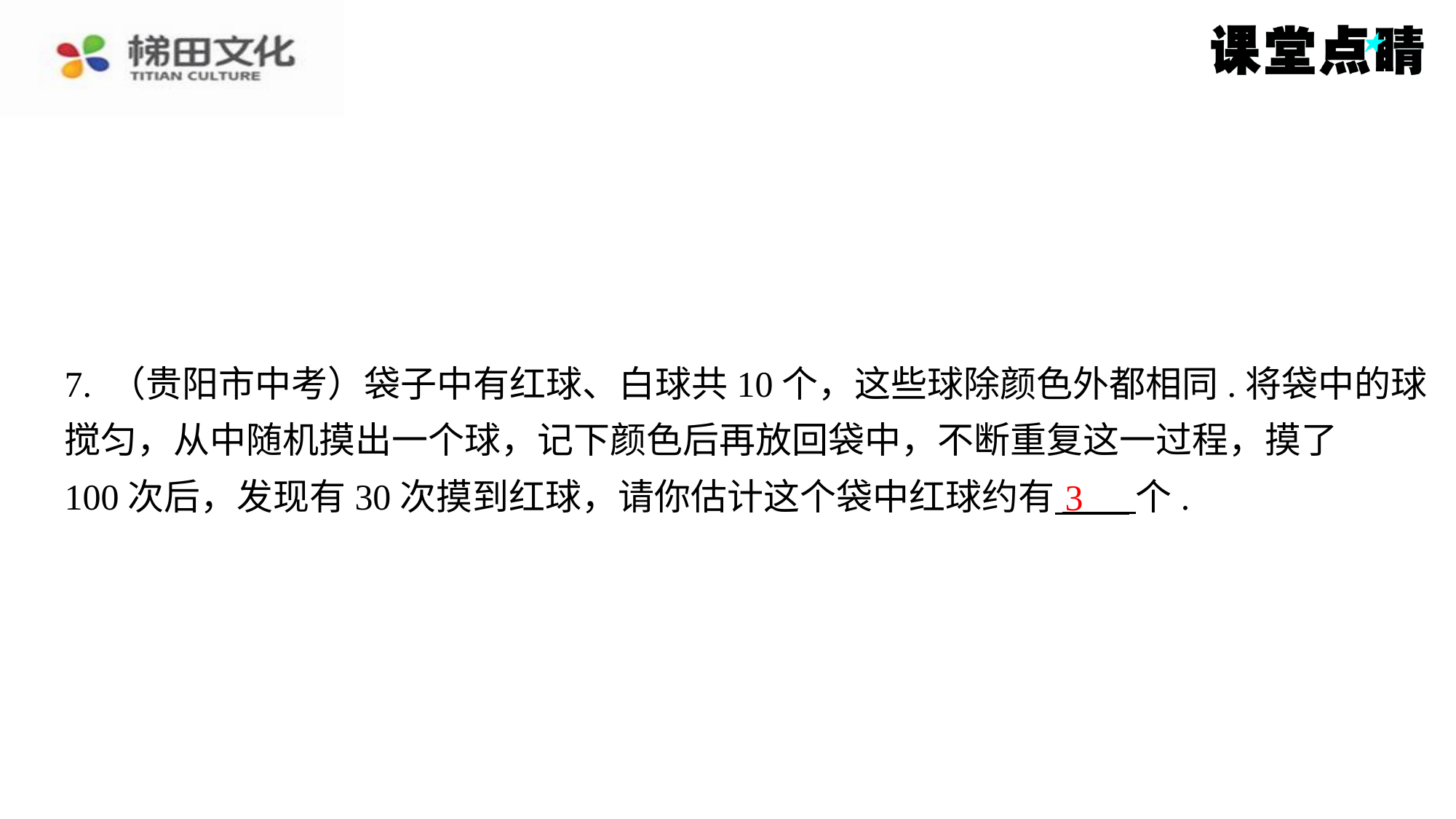

7. （贵阳市中考）袋子中有红球、白球共10个，这些球除颜色外都相同.将袋中的球
搅匀，从中随机摸出一个球，记下颜色后再放回袋中，不断重复这一过程，摸了
100次后，发现有30次摸到红球，请你估计这个袋中红球约有            个.
3